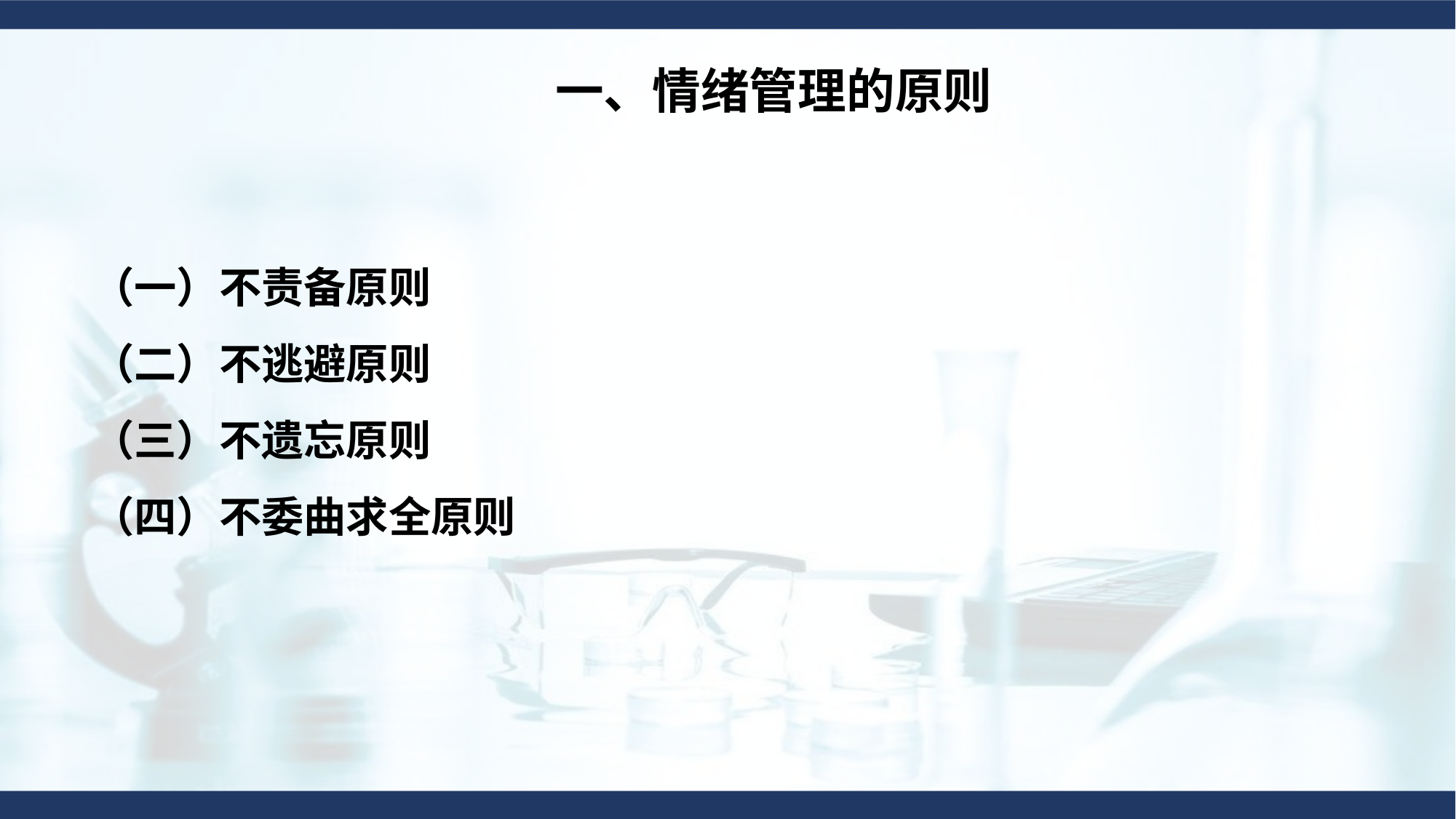

一、情绪管理的原则

（一）不责备原则
（二）不逃避原则
（三）不遗忘原则
（四）不委曲求全原则